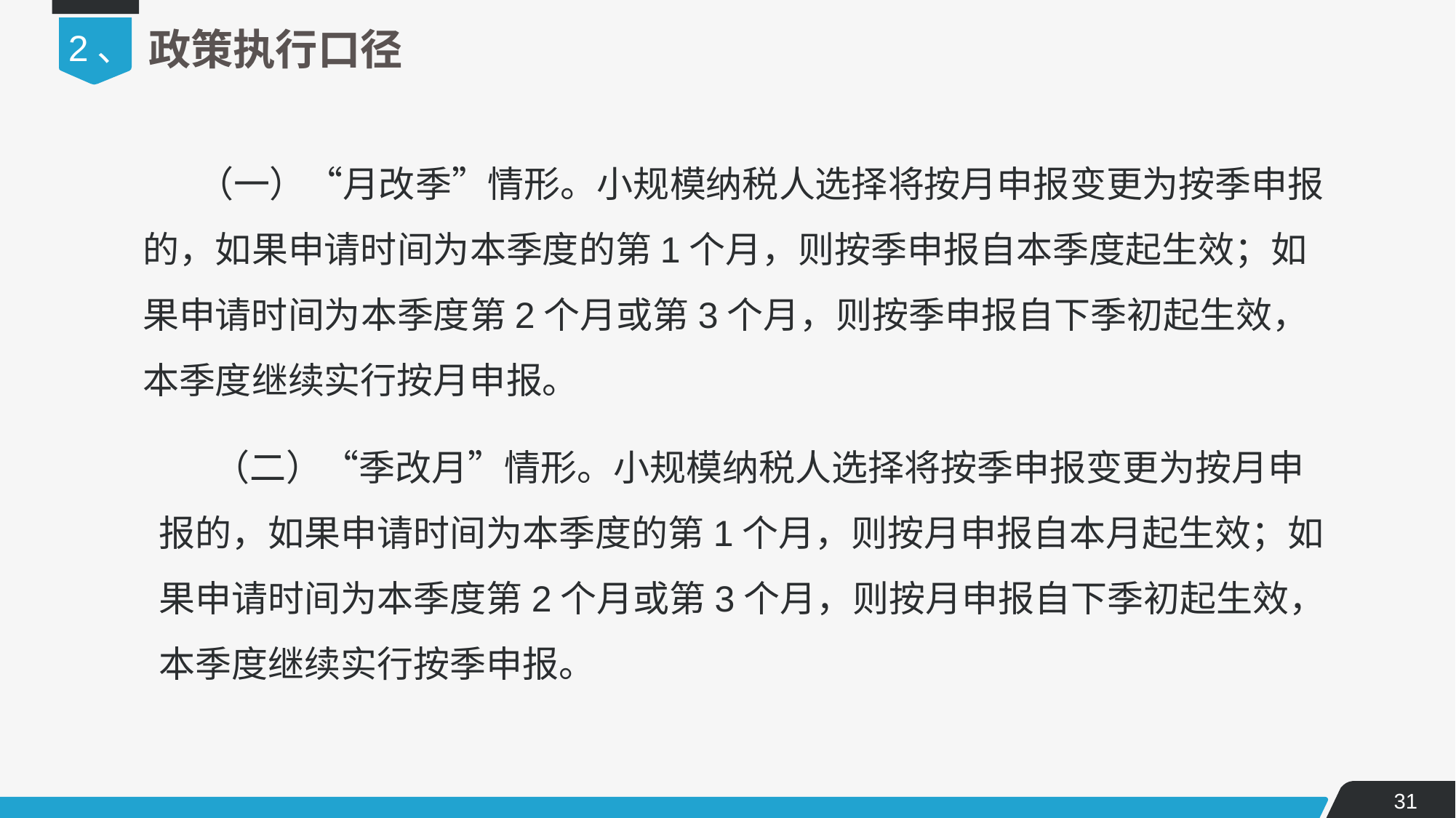

2、
政策执行口径
（一）“月改季”情形。小规模纳税人选择将按月申报变更为按季申报的，如果申请时间为本季度的第1个月，则按季申报自本季度起生效；如果申请时间为本季度第2个月或第3个月，则按季申报自下季初起生效，本季度继续实行按月申报。
（二）“季改月”情形。小规模纳税人选择将按季申报变更为按月申报的，如果申请时间为本季度的第1个月，则按月申报自本月起生效；如果申请时间为本季度第2个月或第3个月，则按月申报自下季初起生效，本季度继续实行按季申报。